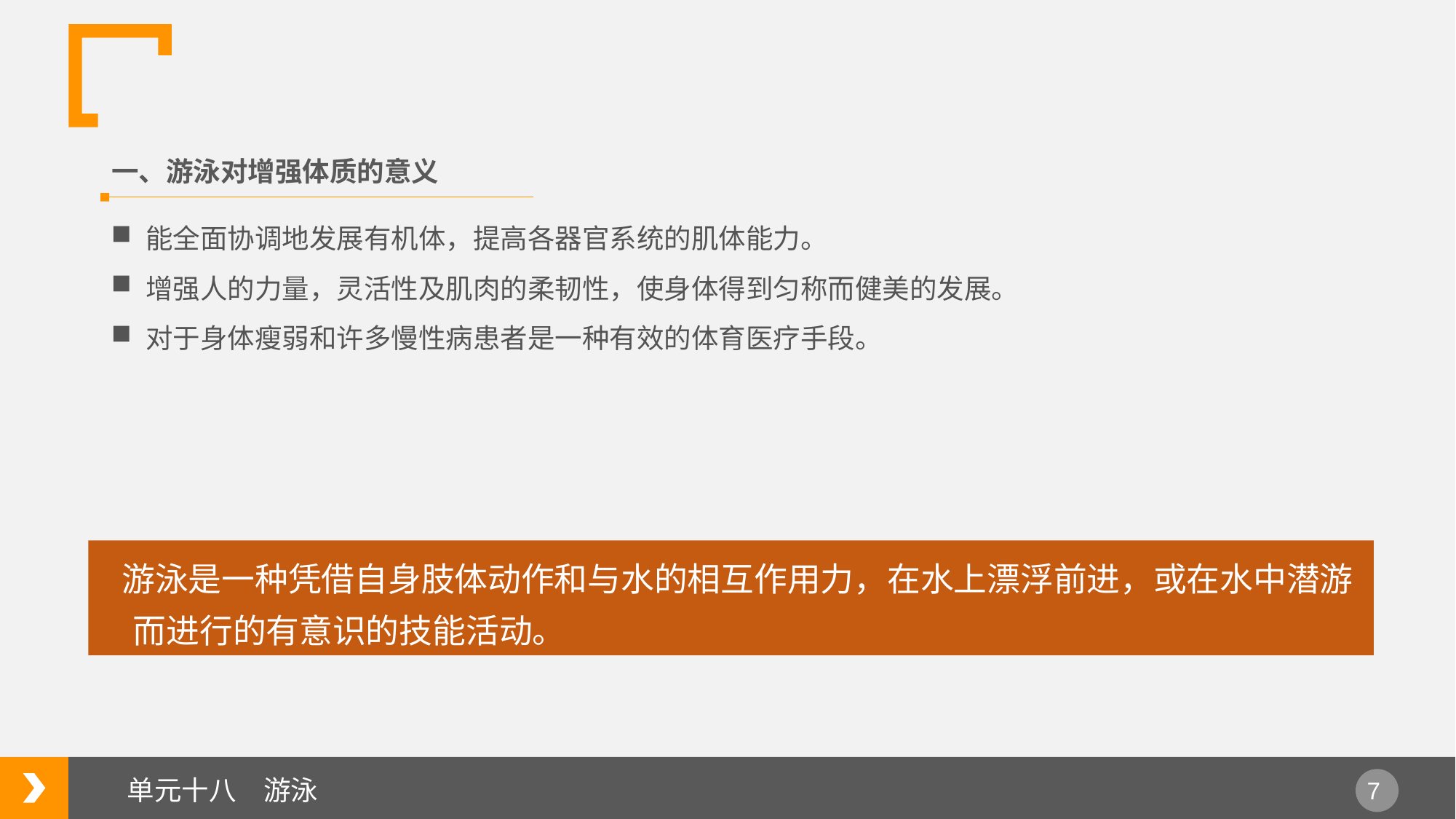

一、游泳对增强体质的意义

能全面协调地发展有机体，提高各器官系统的肌体能力。
增强人的力量，灵活性及肌肉的柔韧性，使身体得到匀称而健美的发展。
对于身体瘦弱和许多慢性病患者是一种有效的体育医疗手段。
  游泳是一种凭借自身肢体动作和与水的相互作用力，在水上漂浮前进，或在水中潜游而进行的有意识的技能活动。
单元十八　游泳